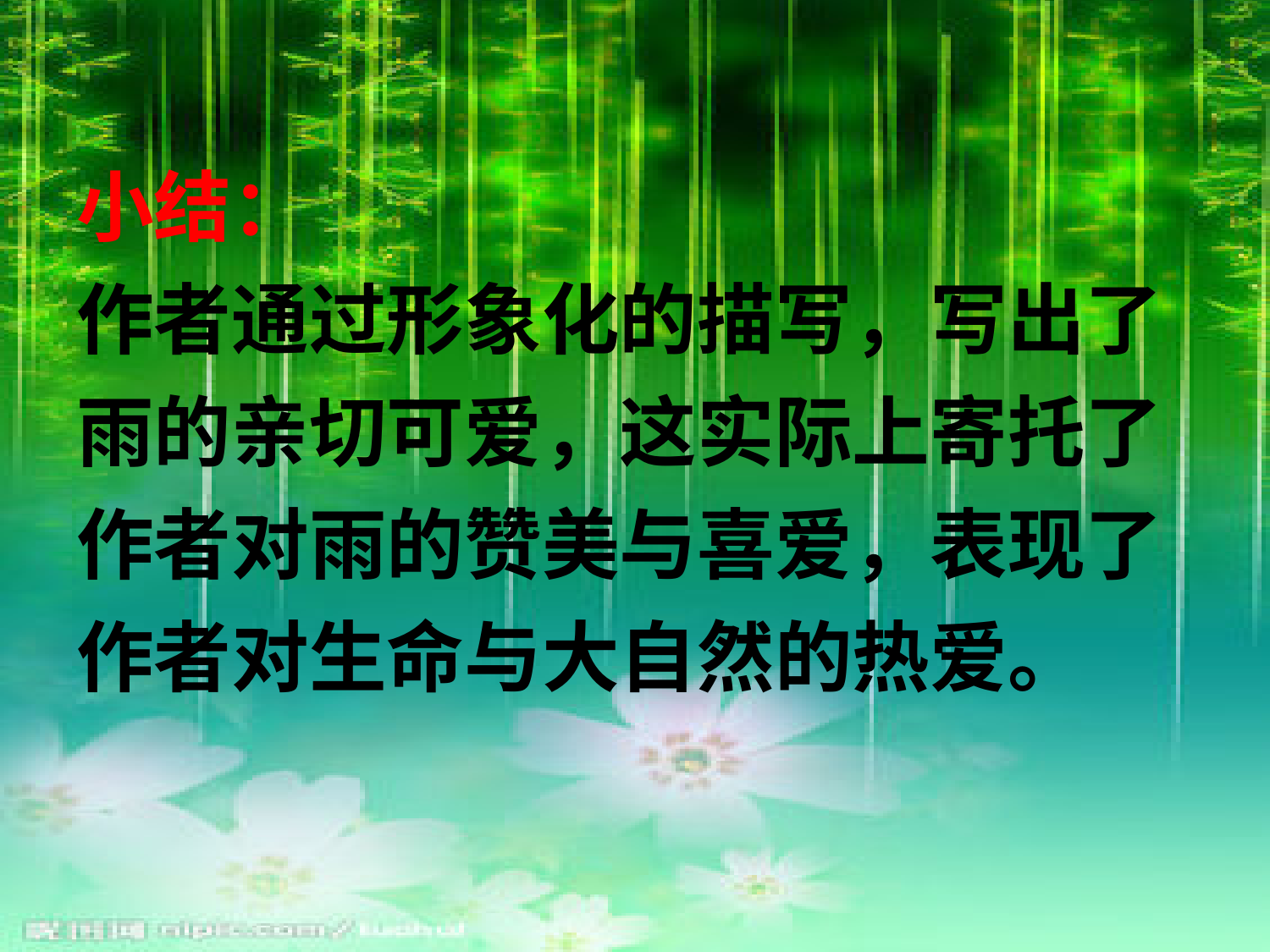

小结：
作者通过形象化的描写，写出了雨的亲切可爱，这实际上寄托了作者对雨的赞美与喜爱，表现了作者对生命与大自然的热爱。